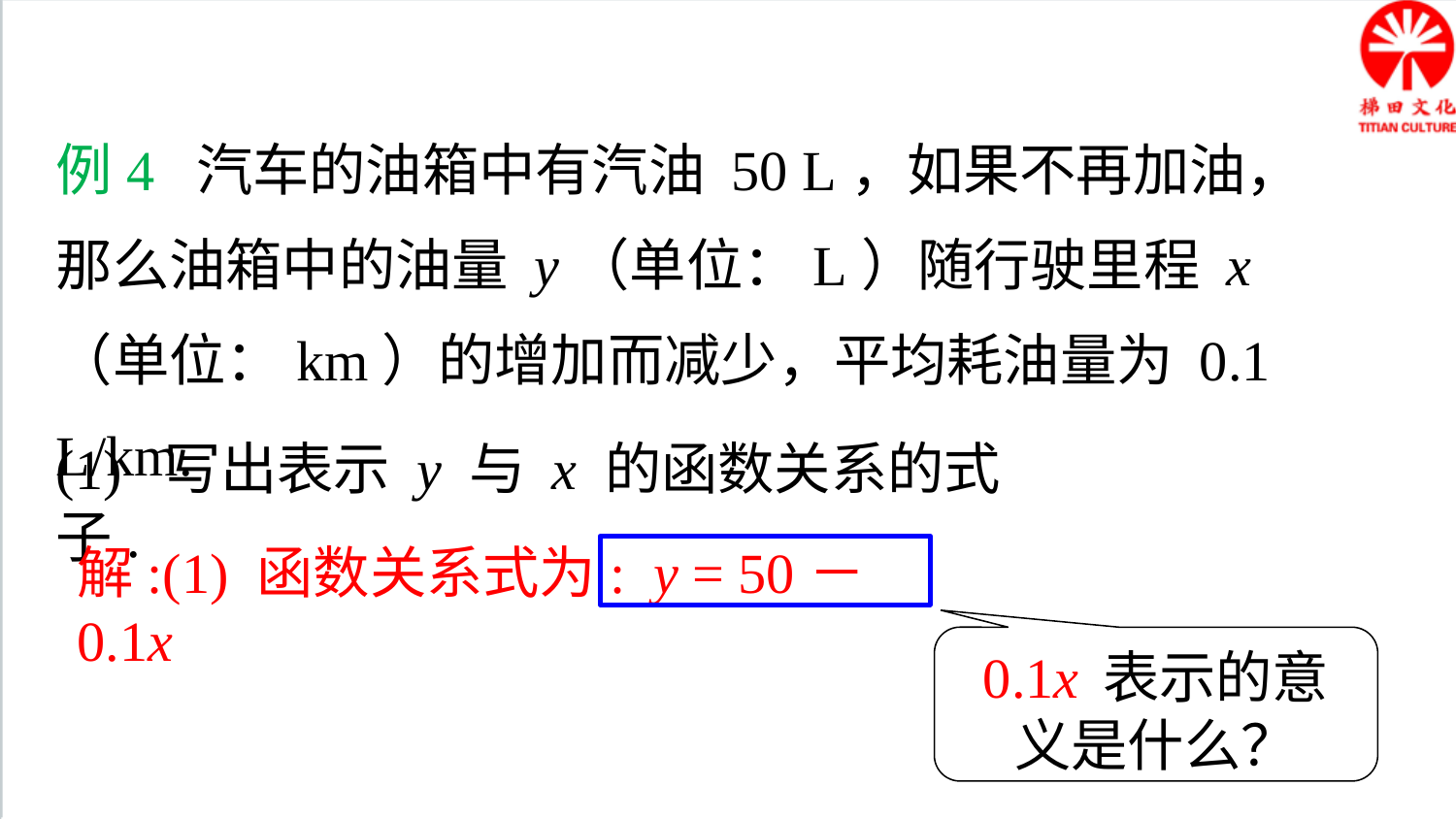

典例精析
例4  汽车的油箱中有汽油 50 L，如果不再加油，那么油箱中的油量 y（单位：L）随行驶里程 x（单位：km）的增加而减少，平均耗油量为 0.1 L/km.
(1)  写出表示 y 与 x 的函数关系的式子.
解:(1) 函数关系式为:  y = 50－0.1x

0.1x 表示的意义是什么？